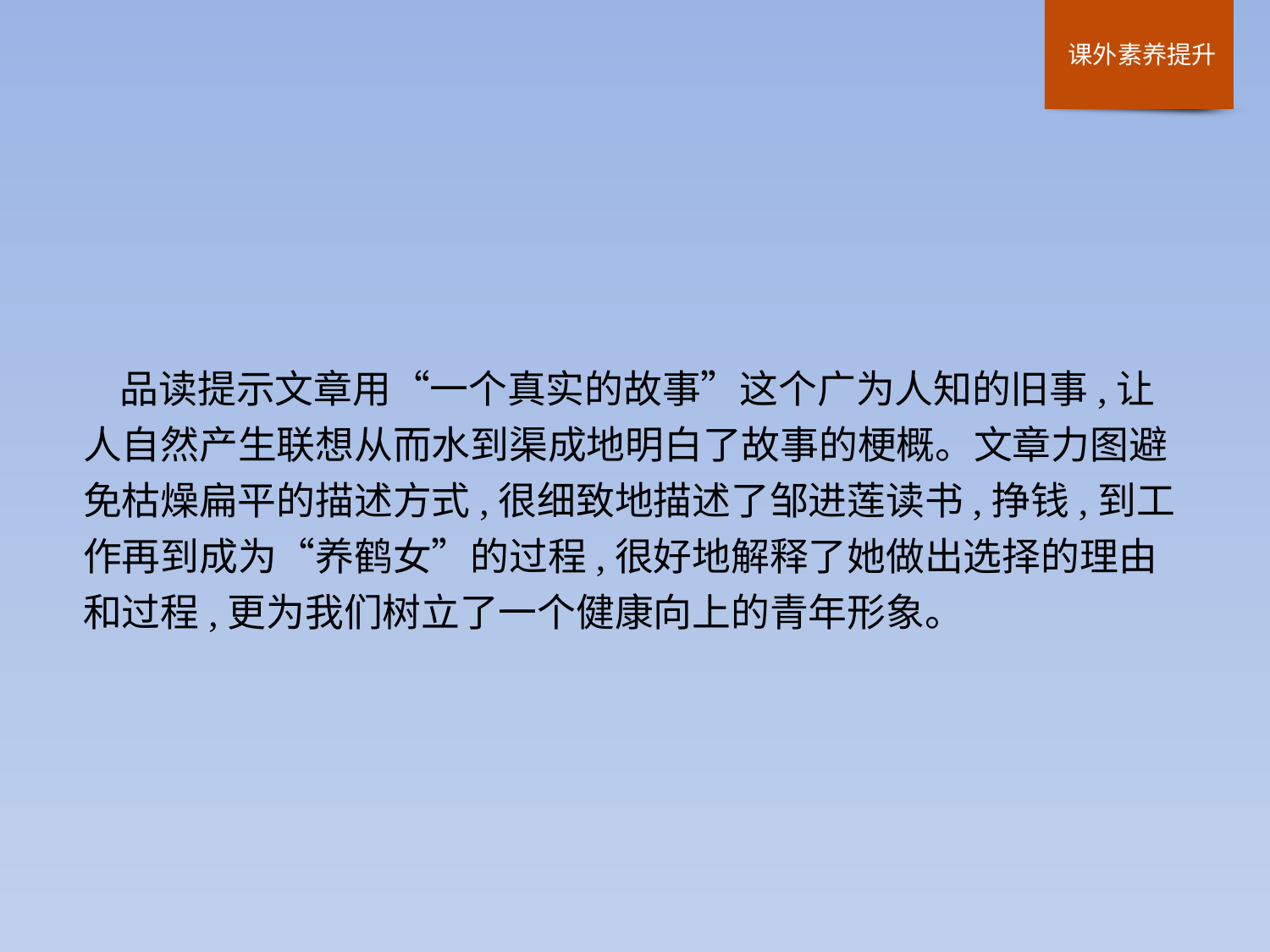

品读提示文章用“一个真实的故事”这个广为人知的旧事,让人自然产生联想从而水到渠成地明白了故事的梗概。文章力图避免枯燥扁平的描述方式,很细致地描述了邹进莲读书,挣钱,到工作再到成为“养鹤女”的过程,很好地解释了她做出选择的理由和过程,更为我们树立了一个健康向上的青年形象。